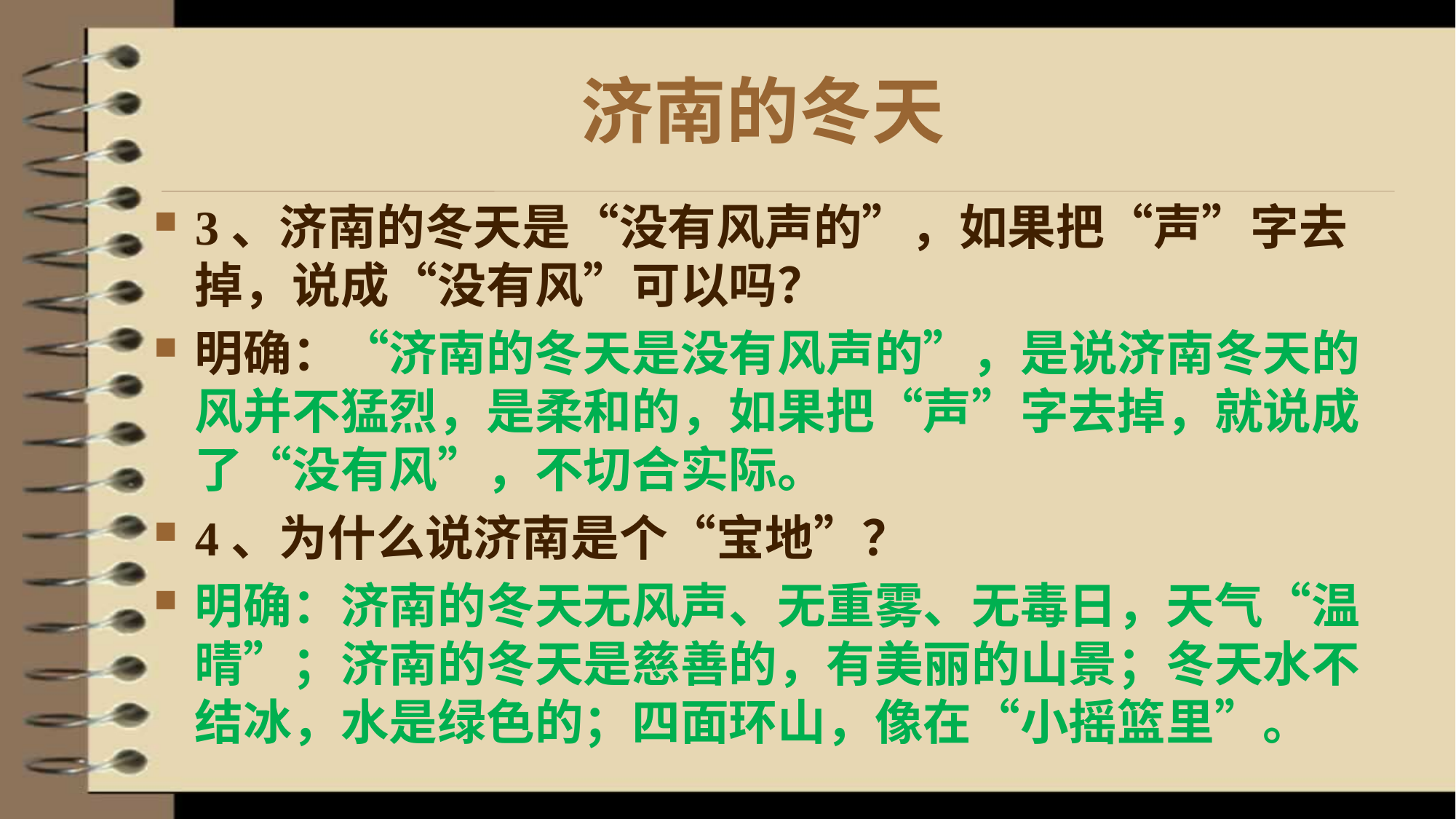

# 济南的冬天
3、济南的冬天是“没有风声的”，如果把“声”字去掉，说成“没有风”可以吗？
明确：“济南的冬天是没有风声的”，是说济南冬天的风并不猛烈，是柔和的，如果把“声”字去掉，就说成了“没有风”，不切合实际。
4、为什么说济南是个“宝地”？
明确：济南的冬天无风声、无重雾、无毒日，天气“温晴”；济南的冬天是慈善的，有美丽的山景；冬天水不结冰，水是绿色的；四面环山，像在“小摇篮里”。